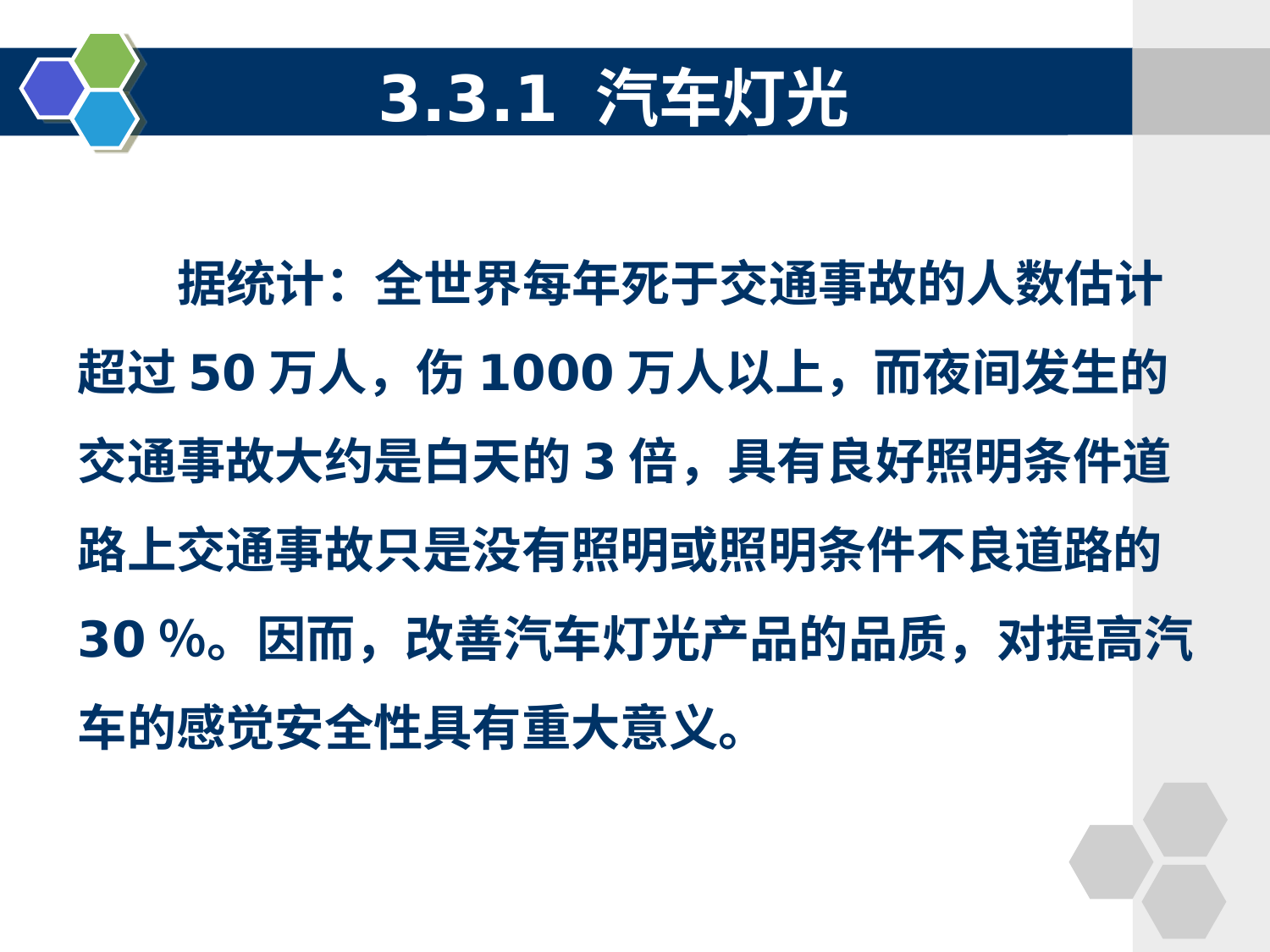

# 3.3.1 汽车灯光
据统计：全世界每年死于交通事故的人数估计超过50万人，伤1000万人以上，而夜间发生的交通事故大约是白天的3倍，具有良好照明条件道路上交通事故只是没有照明或照明条件不良道路的30％。因而，改善汽车灯光产品的品质，对提高汽车的感觉安全性具有重大意义。